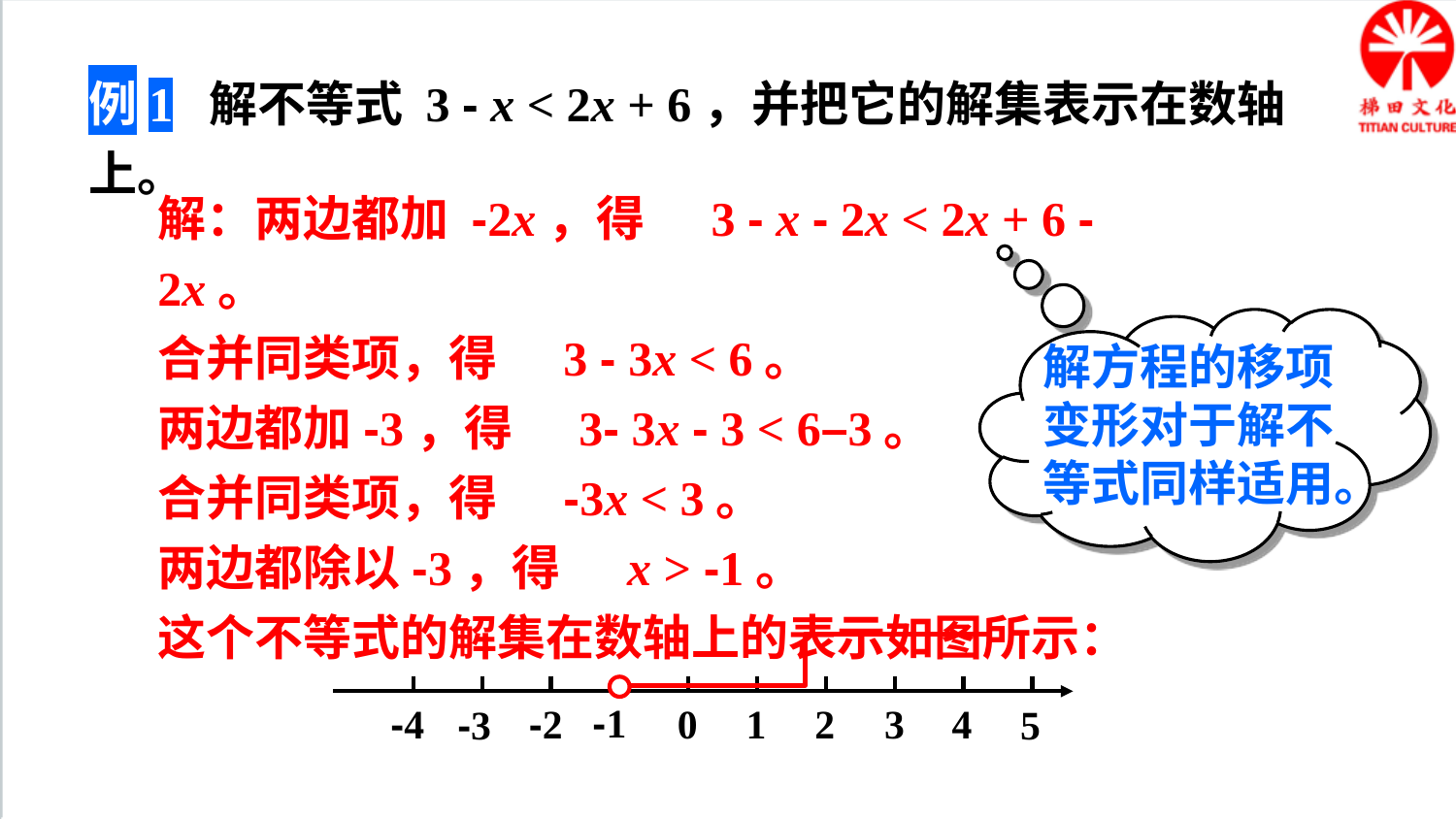

例1  解不等式 3 - x < 2x + 6，并把它的解集表示在数轴上。
解：两边都加 -2x，得     3 - x - 2x < 2x + 6 - 2x。
合并同类项，得     3 - 3x < 6。
两边都加-3，得     3- 3x - 3 < 6–3。
合并同类项，得     -3x < 3。
两边都除以-3，得     x > -1。
这个不等式的解集在数轴上的表示如图所示：

解方程的移项变形对于解不等式同样适用。
-1
-4
-2
0
1
2
3
4
-3

5